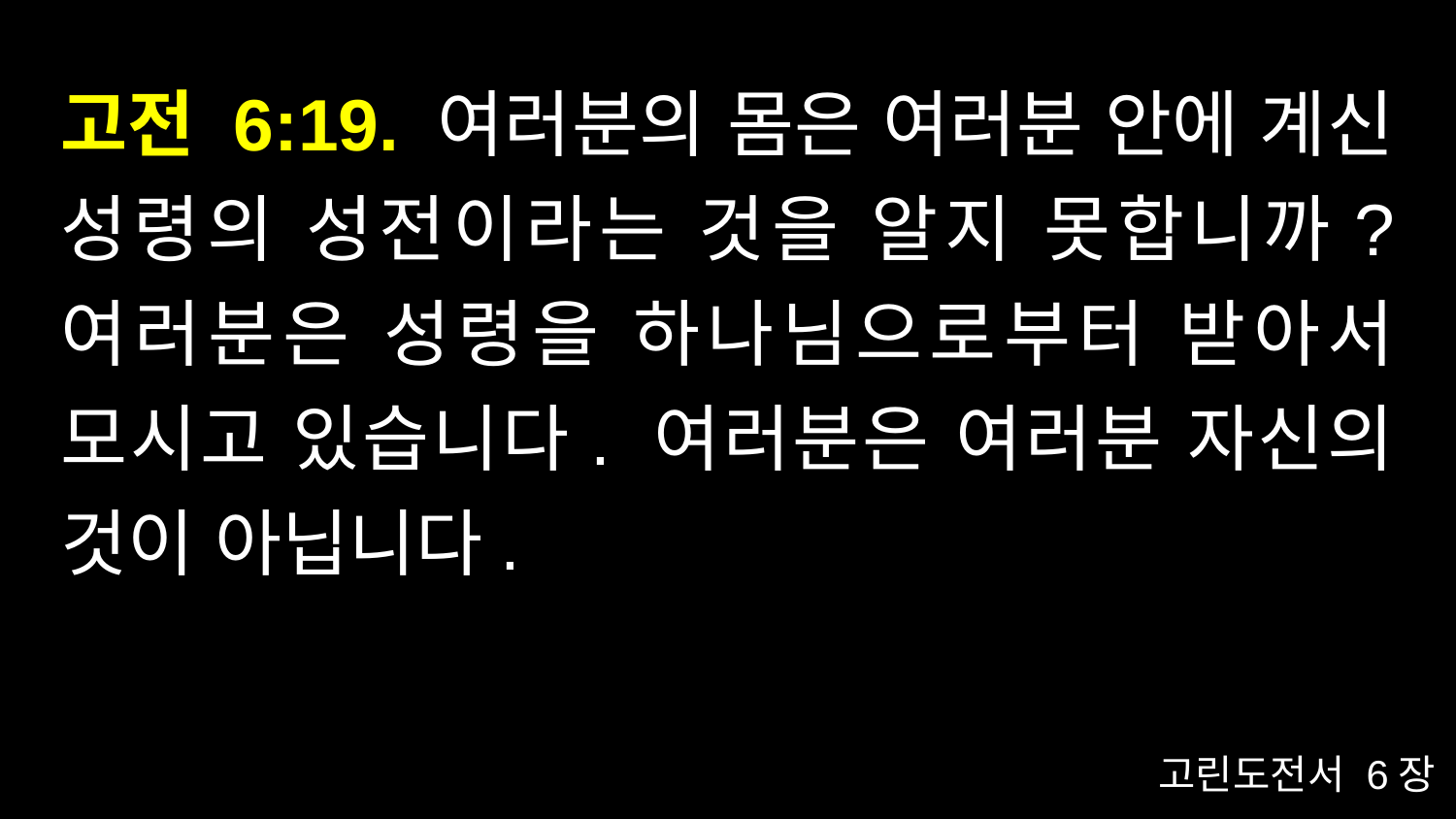

# 고전 6:19. 여러분의 몸은 여러분 안에 계신 성령의 성전이라는 것을 알지 못합니까? 여러분은 성령을 하나님으로부터 받아서 모시고 있습니다. 여러분은 여러분 자신의 것이 아닙니다.
고린도전서 6장